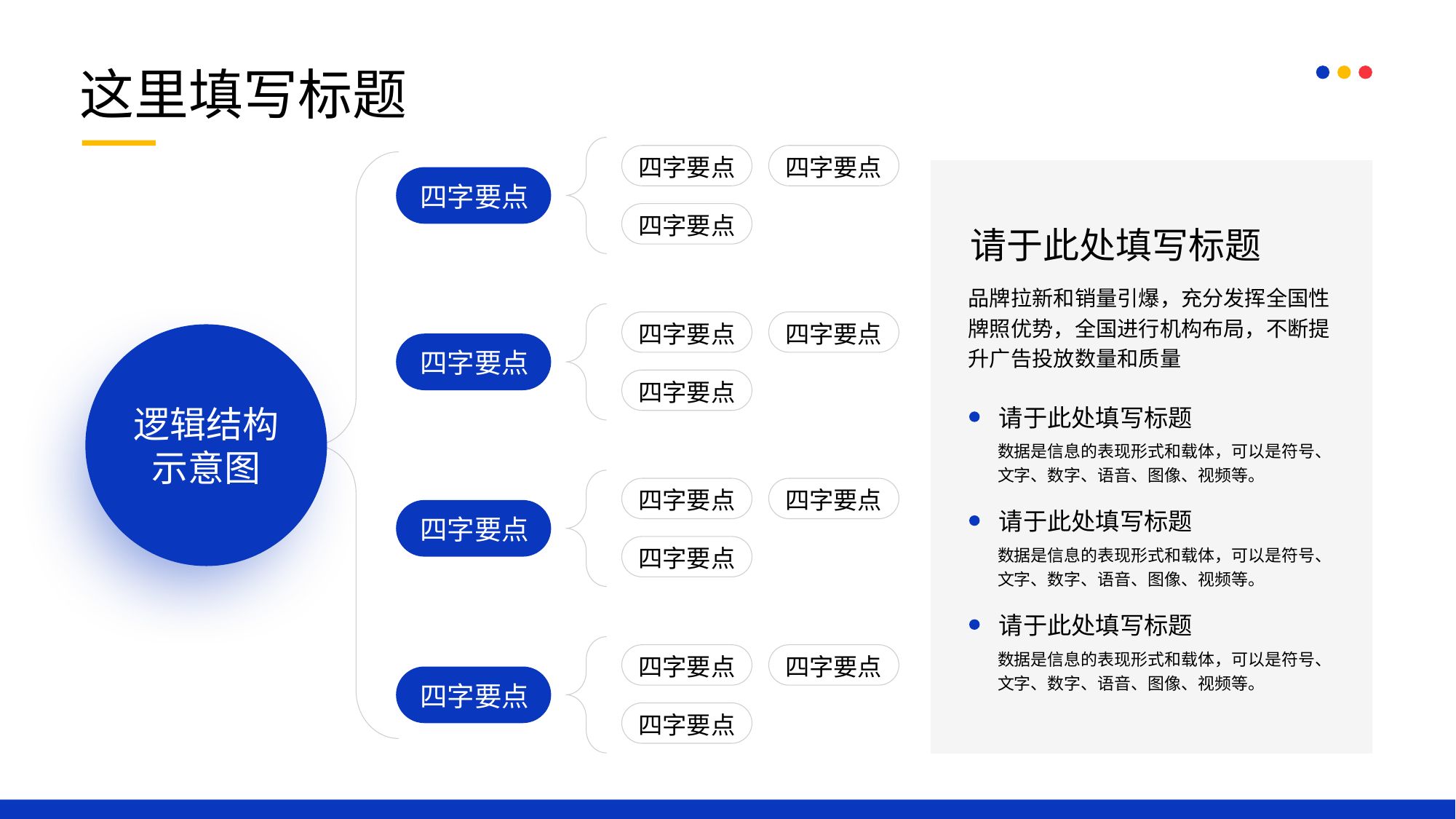

这里填写标题

四字要点
四字要点

四字要点

四字要点
请于此处填写标题
品牌拉新和销量引爆，充分发挥全国性牌照优势，全国进行机构布局，不断提升广告投放数量和质量

四字要点
四字要点

四字要点

四字要点
逻辑结构示意图
请于此处填写标题

数据是信息的表现形式和载体，可以是符号、文字、数字、语音、图像、视频等。

四字要点
四字要点

请于此处填写标题
四字要点

数据是信息的表现形式和载体，可以是符号、文字、数字、语音、图像、视频等。

四字要点
请于此处填写标题

数据是信息的表现形式和载体，可以是符号、文字、数字、语音、图像、视频等。

四字要点
四字要点

四字要点

四字要点